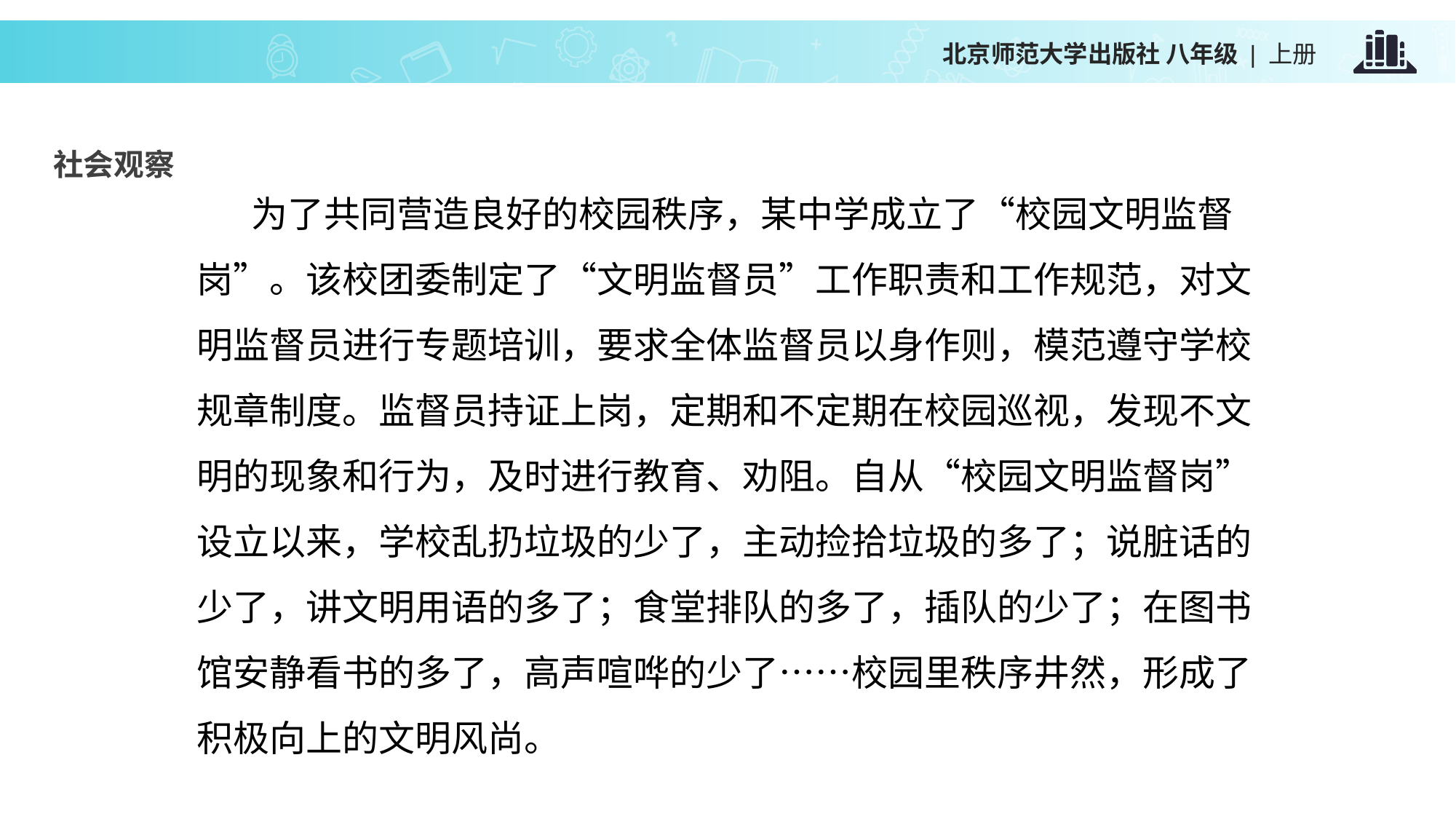

社会观察
为了共同营造良好的校园秩序，某中学成立了“校园文明监督岗”。该校团委制定了“文明监督员”工作职责和工作规范，对文明监督员进行专题培训，要求全体监督员以身作则，模范遵守学校规章制度。监督员持证上岗，定期和不定期在校园巡视，发现不文明的现象和行为，及时进行教育、劝阻。自从“校园文明监督岗”设立以来，学校乱扔垃圾的少了，主动捡拾垃圾的多了；说脏话的少了，讲文明用语的多了；食堂排队的多了，插队的少了；在图书馆安静看书的多了，高声喧哗的少了……校园里秩序井然，形成了积极向上的文明风尚。